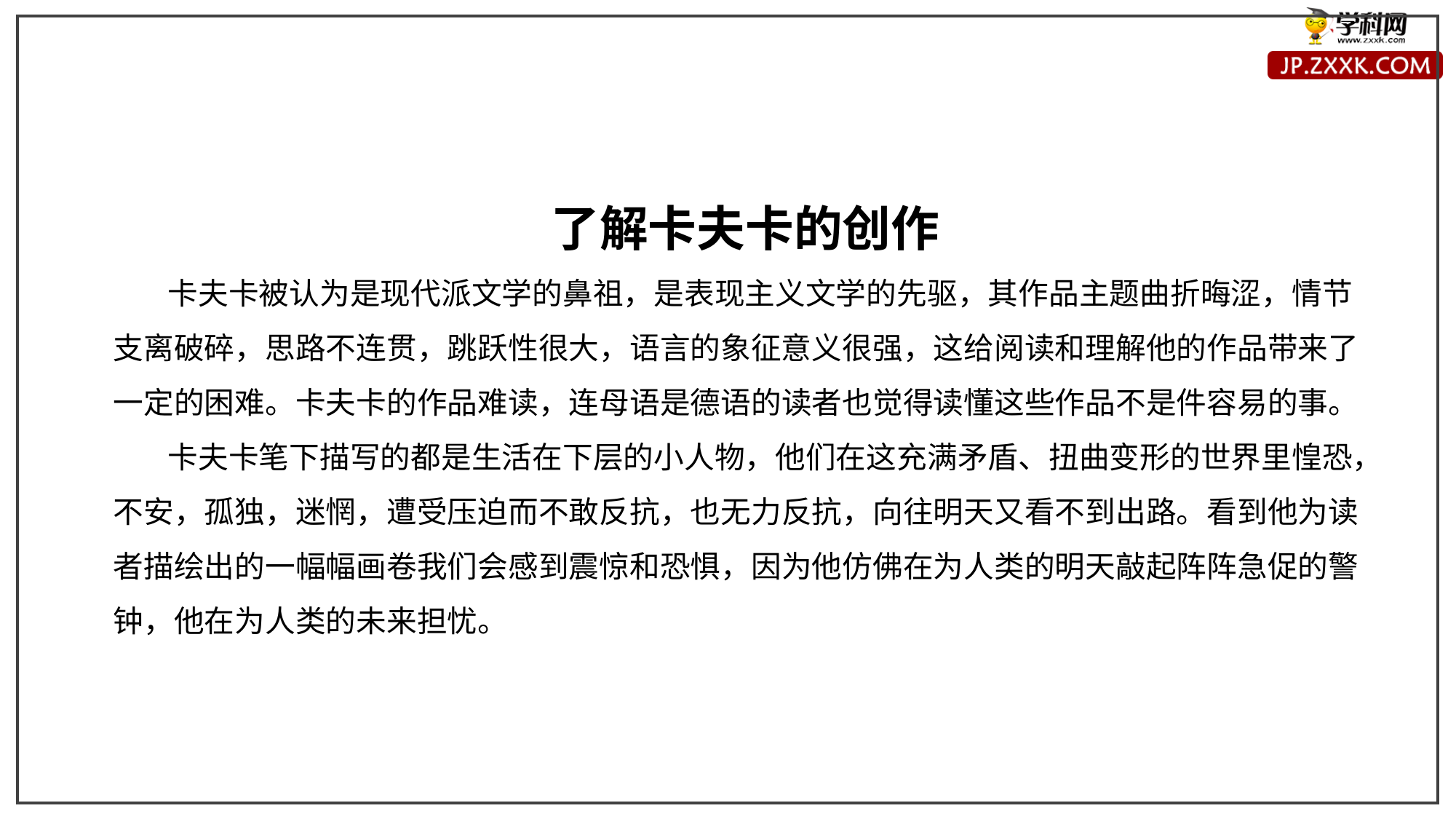

了解卡夫卡的创作
卡夫卡被认为是现代派文学的鼻祖，是表现主义文学的先驱，其作品主题曲折晦涩，情节支离破碎，思路不连贯，跳跃性很大，语言的象征意义很强，这给阅读和理解他的作品带来了一定的困难。卡夫卡的作品难读，连母语是德语的读者也觉得读懂这些作品不是件容易的事。
卡夫卡笔下描写的都是生活在下层的小人物，他们在这充满矛盾、扭曲变形的世界里惶恐，不安，孤独，迷惘，遭受压迫而不敢反抗，也无力反抗，向往明天又看不到出路。看到他为读者描绘出的一幅幅画卷我们会感到震惊和恐惧，因为他仿佛在为人类的明天敲起阵阵急促的警钟，他在为人类的未来担忧。